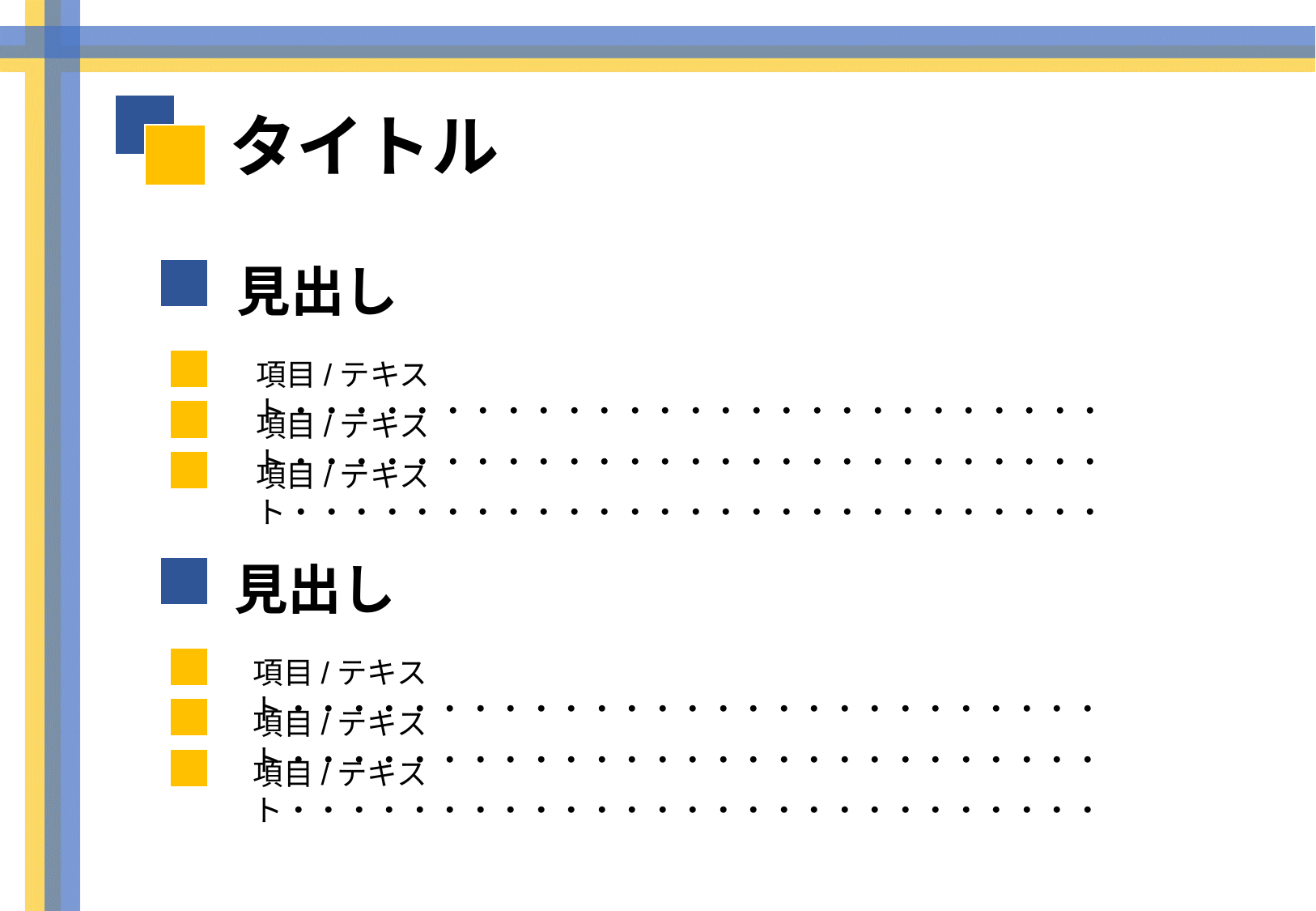

タイトル

見出し

項目/テキスト・・・・・・・・・・・・・・・・・・・・・・・・・・・

項目/テキスト・・・・・・・・・・・・・・・・・・・・・・・・・・・

項目/テキスト・・・・・・・・・・・・・・・・・・・・・・・・・・・
見出し

項目/テキスト・・・・・・・・・・・・・・・・・・・・・・・・・・・

項目/テキスト・・・・・・・・・・・・・・・・・・・・・・・・・・・

項目/テキスト・・・・・・・・・・・・・・・・・・・・・・・・・・・